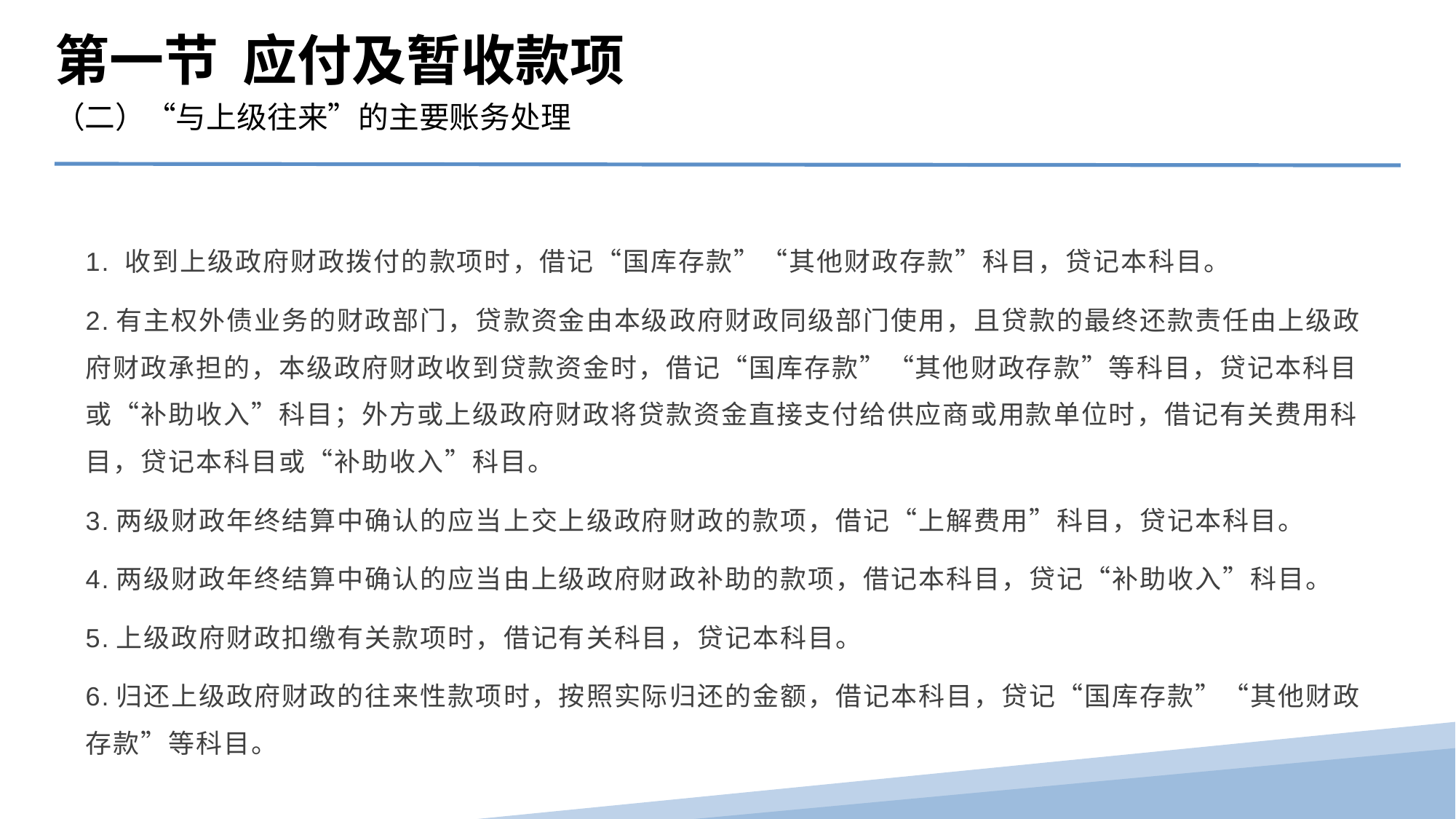

第一节  应付及暂收款项
（二）“与上级往来”的主要账务处理

1. 收到上级政府财政拨付的款项时，借记“国库存款”“其他财政存款”科目，贷记本科目。
2.有主权外债业务的财政部门，贷款资金由本级政府财政同级部门使用，且贷款的最终还款责任由上级政府财政承担的，本级政府财政收到贷款资金时，借记“国库存款”“其他财政存款”等科目，贷记本科目或“补助收入”科目；外方或上级政府财政将贷款资金直接支付给供应商或用款单位时，借记有关费用科目，贷记本科目或“补助收入”科目。
3.两级财政年终结算中确认的应当上交上级政府财政的款项，借记“上解费用”科目，贷记本科目。
4.两级财政年终结算中确认的应当由上级政府财政补助的款项，借记本科目，贷记“补助收入”科目。
5.上级政府财政扣缴有关款项时，借记有关科目，贷记本科目。
6.归还上级政府财政的往来性款项时，按照实际归还的金额，借记本科目，贷记“国库存款”“其他财政存款”等科目。